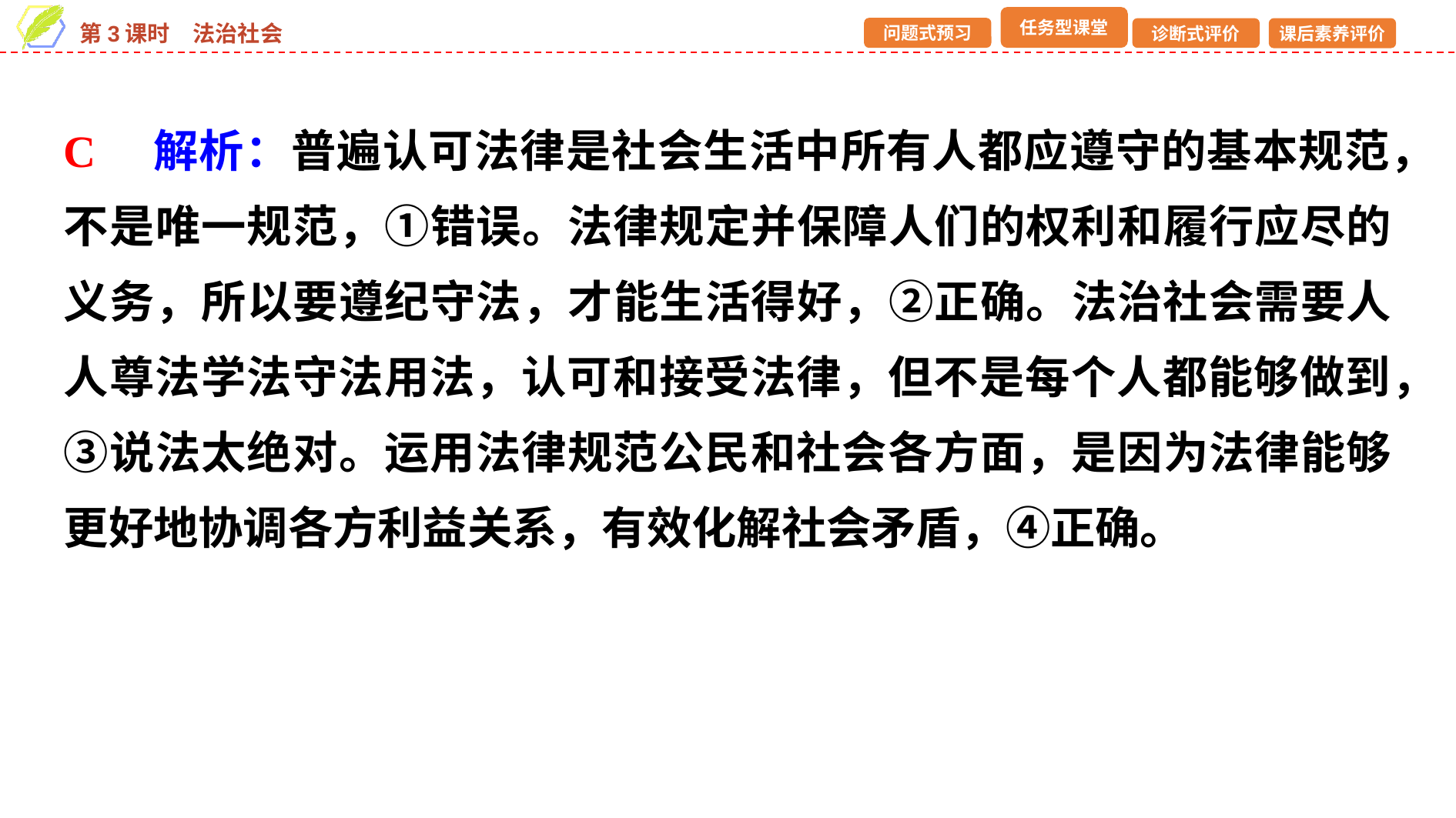

C　解析：普遍认可法律是社会生活中所有人都应遵守的基本规范，不是唯一规范，①错误。法律规定并保障人们的权利和履行应尽的义务，所以要遵纪守法，才能生活得好，②正确。法治社会需要人人尊法学法守法用法，认可和接受法律，但不是每个人都能够做到，③说法太绝对。运用法律规范公民和社会各方面，是因为法律能够更好地协调各方利益关系，有效化解社会矛盾，④正确。